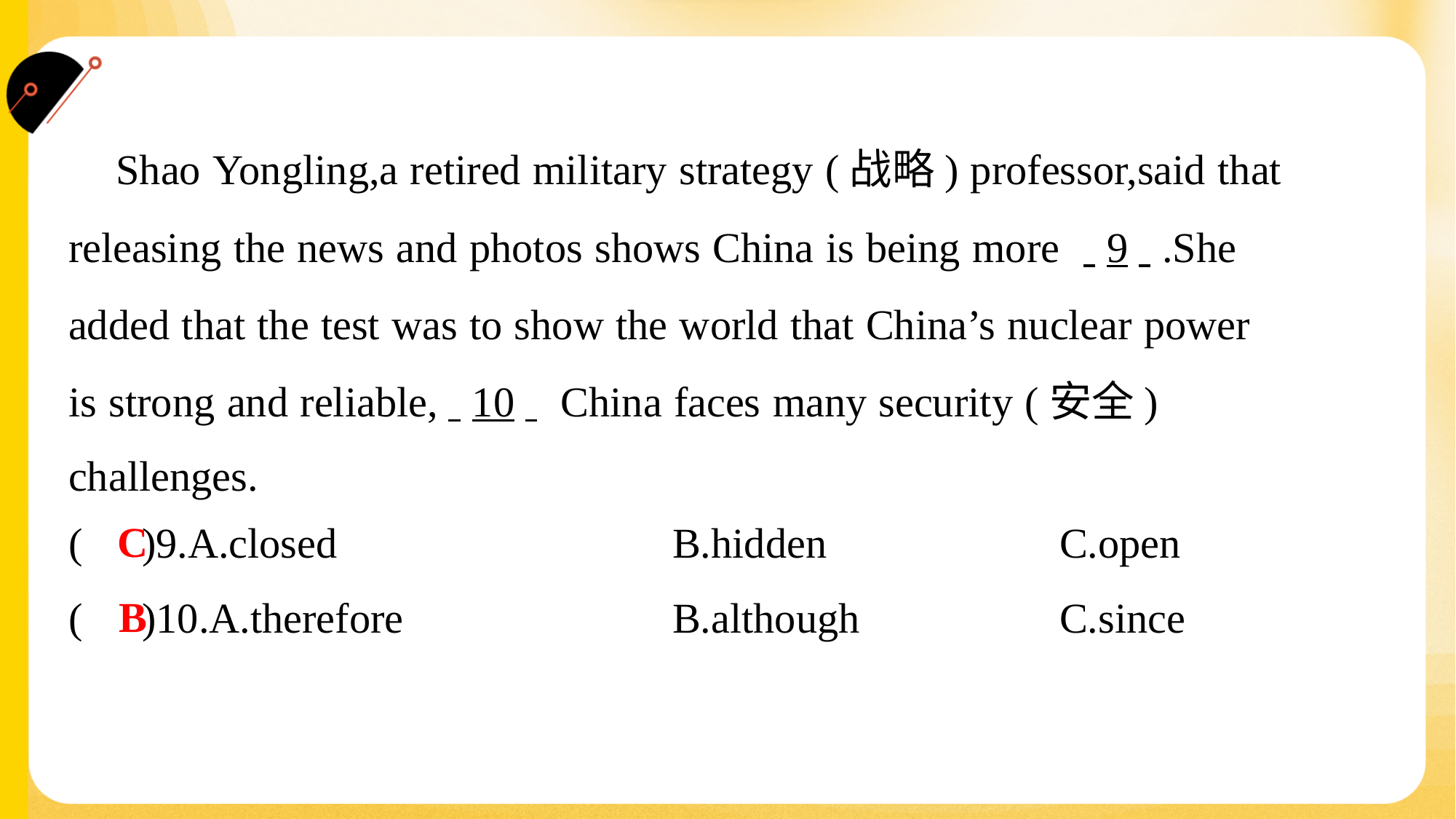

Shao Yongling,a retired military strategy (战略) professor,said that
releasing the news and photos shows China is being more . .9. ..She
added that the test was to show the world that China’s nuclear power
is strong and reliable,. .10. . China faces many security (安全)
challenges.#6
C
(     )9.A.closed	B.hidden	C.open
B
(     )10.A.therefore	B.although	C.since